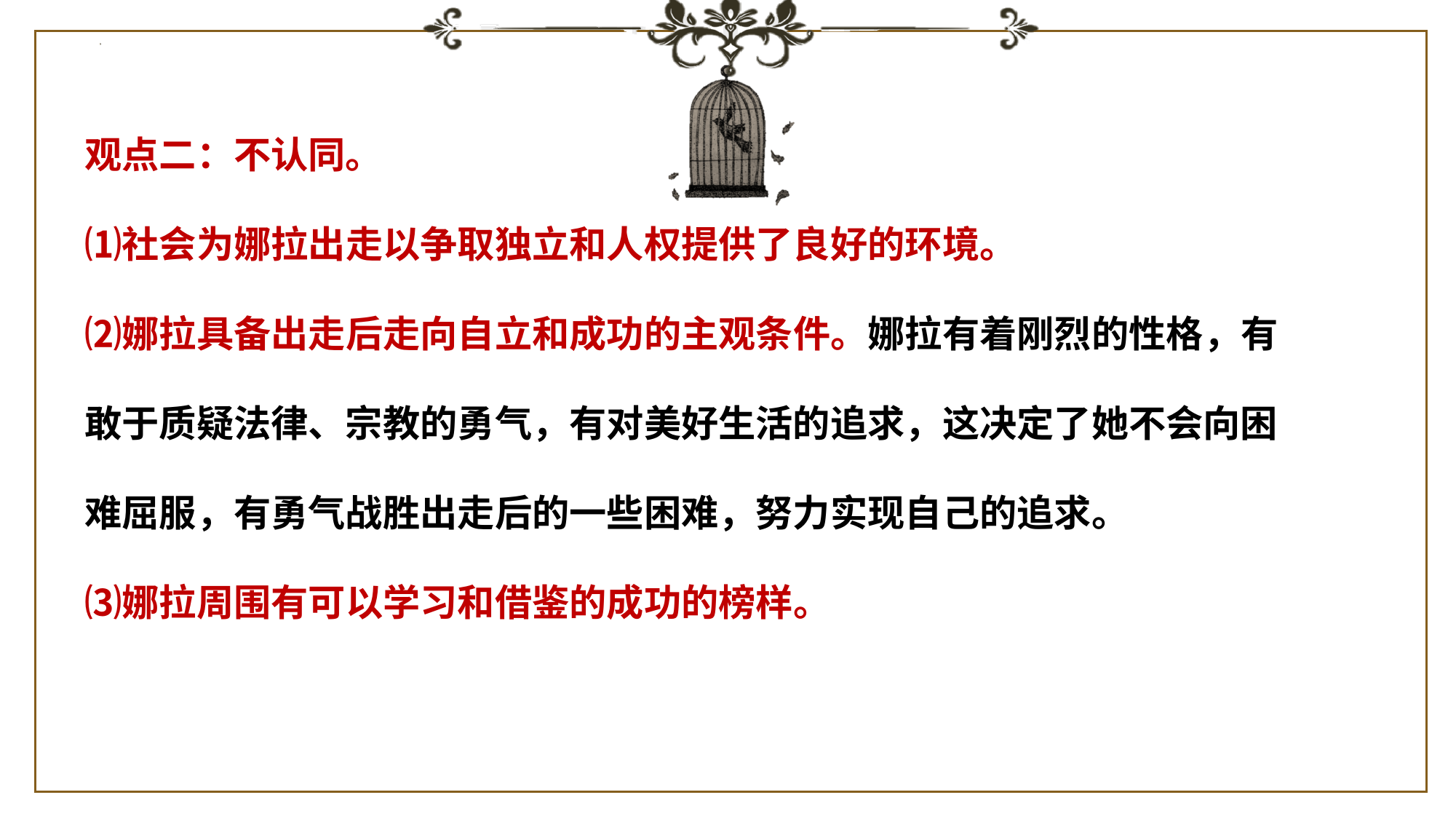

观点二：不认同。
⑴社会为娜拉出走以争取独立和人权提供了良好的环境。
⑵娜拉具备出走后走向自立和成功的主观条件。娜拉有着刚烈的性格，有敢于质疑法律、宗教的勇气，有对美好生活的追求，这决定了她不会向困难屈服，有勇气战胜出走后的一些困难，努力实现自己的追求。
⑶娜拉周围有可以学习和借鉴的成功的榜样。